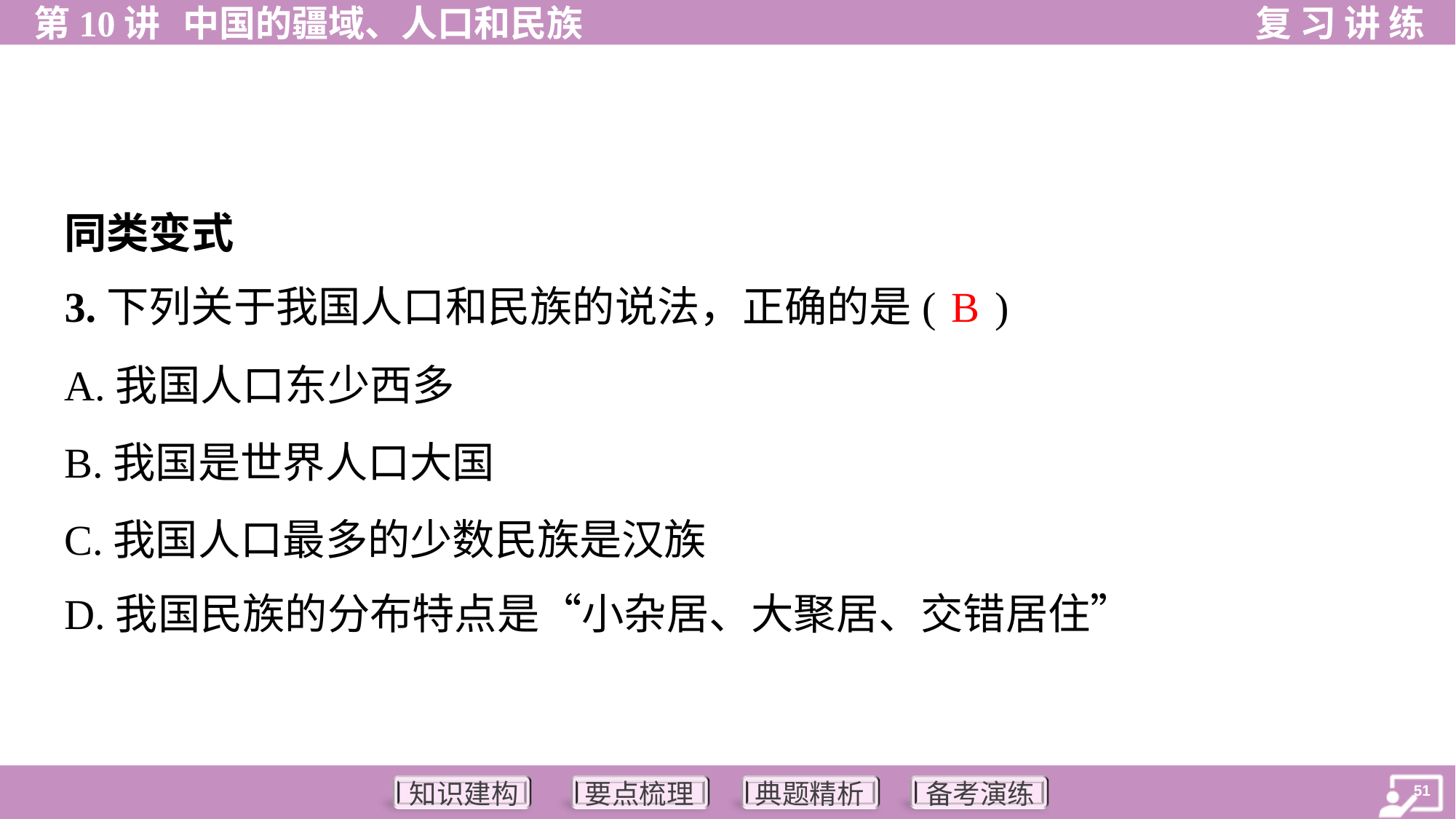

同类变式
B
3.下列关于我国人口和民族的说法，正确的是(     )
A.我国人口东少西多
B.我国是世界人口大国
C.我国人口最多的少数民族是汉族
D.我国民族的分布特点是“小杂居、大聚居、交错居住”